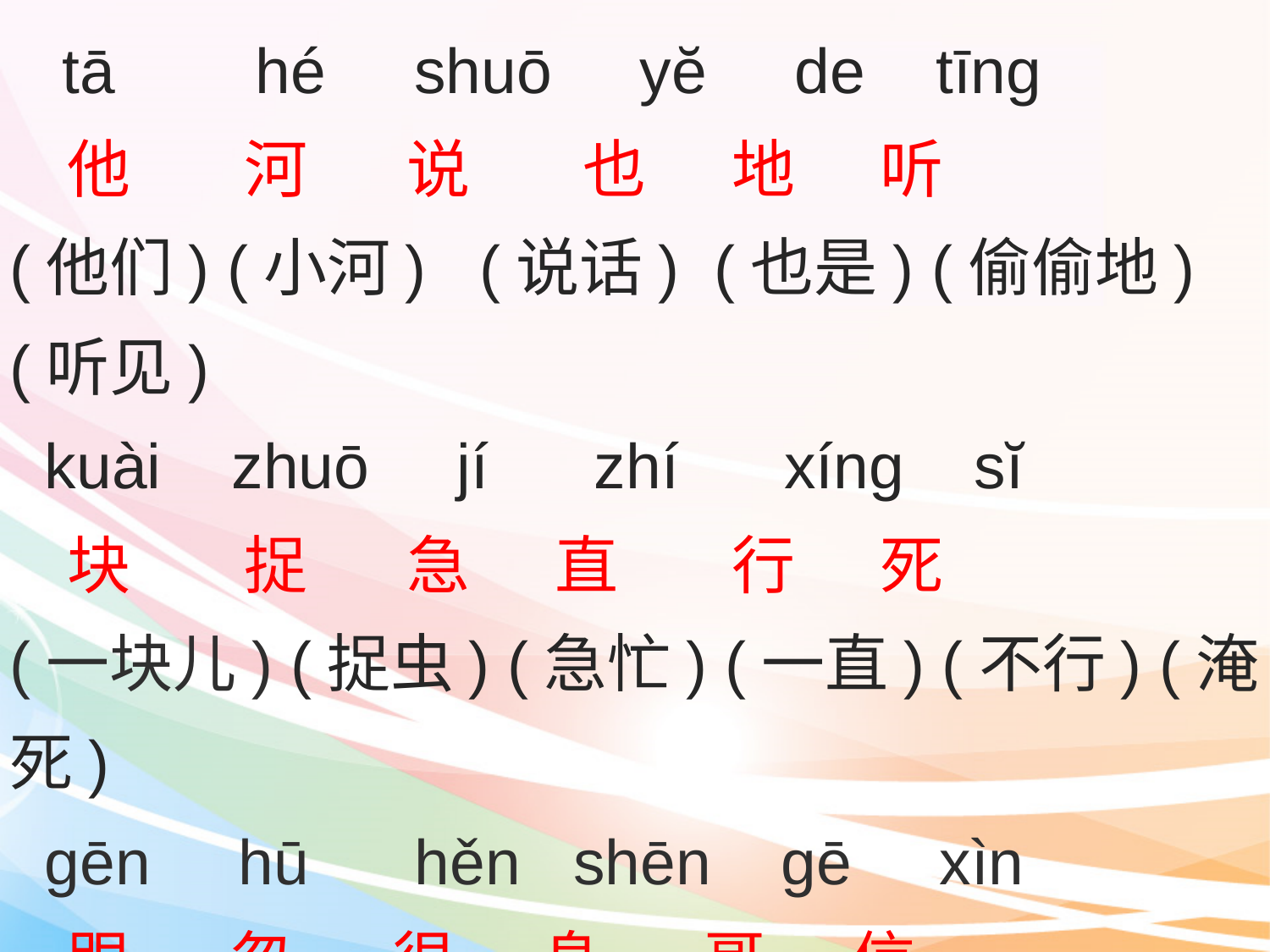

tā        hé     shuō     yĕ     de    tīng
   他        河       说        也      地      听
(他们) (小河)   (说话)  (也是) (偷偷地) (听见)
  kuài    zhuō     jí      zhí      xíng    sĭ
   块        捉       急      直        行      死
(一块儿) (捉虫) (急忙) (一直) (不行) (淹死)
  gēn     hū      hěn   shēn    gē     xìn
   跟       忽       很      身       哥      信
 (跟着)  (忽然) (很多) (身边) (哥哥) (不信)